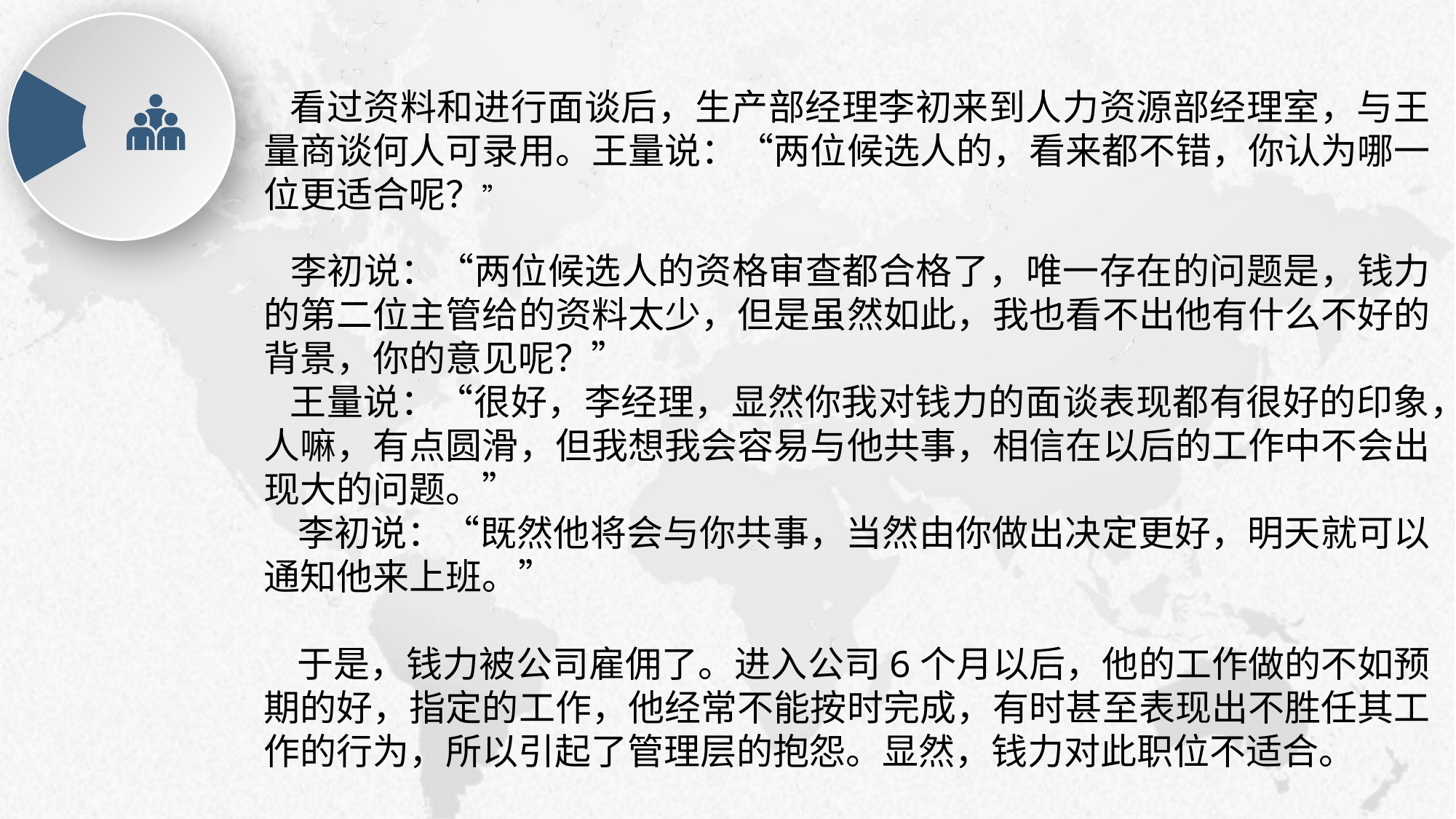

看过资料和进行面谈后，生产部经理李初来到人力资源部经理室，与王量商谈何人可录用。王量说：“两位候选人的，看来都不错，你认为哪一位更适合呢？”

   李初说：“两位候选人的资格审查都合格了，唯一存在的问题是，钱力的第二位主管给的资料太少，但是虽然如此，我也看不出他有什么不好的背景，你的意见呢？”
  王量说：“很好，李经理，显然你我对钱力的面谈表现都有很好的印象，人嘛，有点圆滑，但我想我会容易与他共事，相信在以后的工作中不会出现大的问题。”
   李初说：“既然他将会与你共事，当然由你做出决定更好，明天就可以通知他来上班。”

   于是，钱力被公司雇佣了。进入公司6个月以后，他的工作做的不如预期的好，指定的工作，他经常不能按时完成，有时甚至表现出不胜任其工作的行为，所以引起了管理层的抱怨。显然，钱力对此职位不适合。